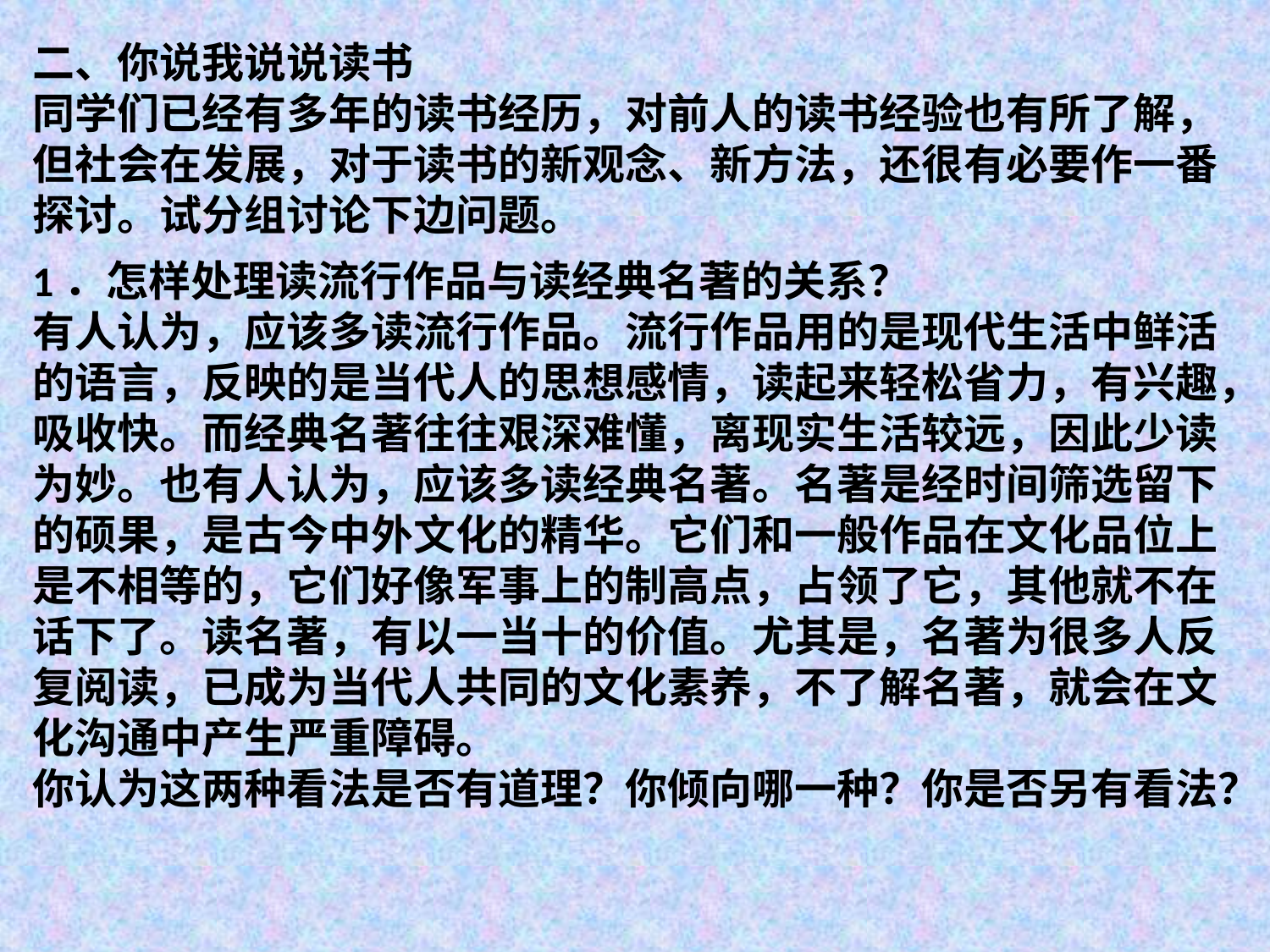

二、你说我说说读书 
同学们已经有多年的读书经历，对前人的读书经验也有所了解，但社会在发展，对于读书的新观念、新方法，还很有必要作一番探讨。试分组讨论下边问题。
1．怎样处理读流行作品与读经典名著的关系？ 
有人认为，应该多读流行作品。流行作品用的是现代生活中鲜活的语言，反映的是当代人的思想感情，读起来轻松省力，有兴趣，吸收快。而经典名著往往艰深难懂，离现实生活较远，因此少读为妙。也有人认为，应该多读经典名著。名著是经时间筛选留下的硕果，是古今中外文化的精华。它们和一般作品在文化品位上是不相等的，它们好像军事上的制高点，占领了它，其他就不在话下了。读名著，有以一当十的价值。尤其是，名著为很多人反复阅读，已成为当代人共同的文化素养，不了解名著，就会在文化沟通中产生严重障碍。 
你认为这两种看法是否有道理？你倾向哪一种？你是否另有看法？